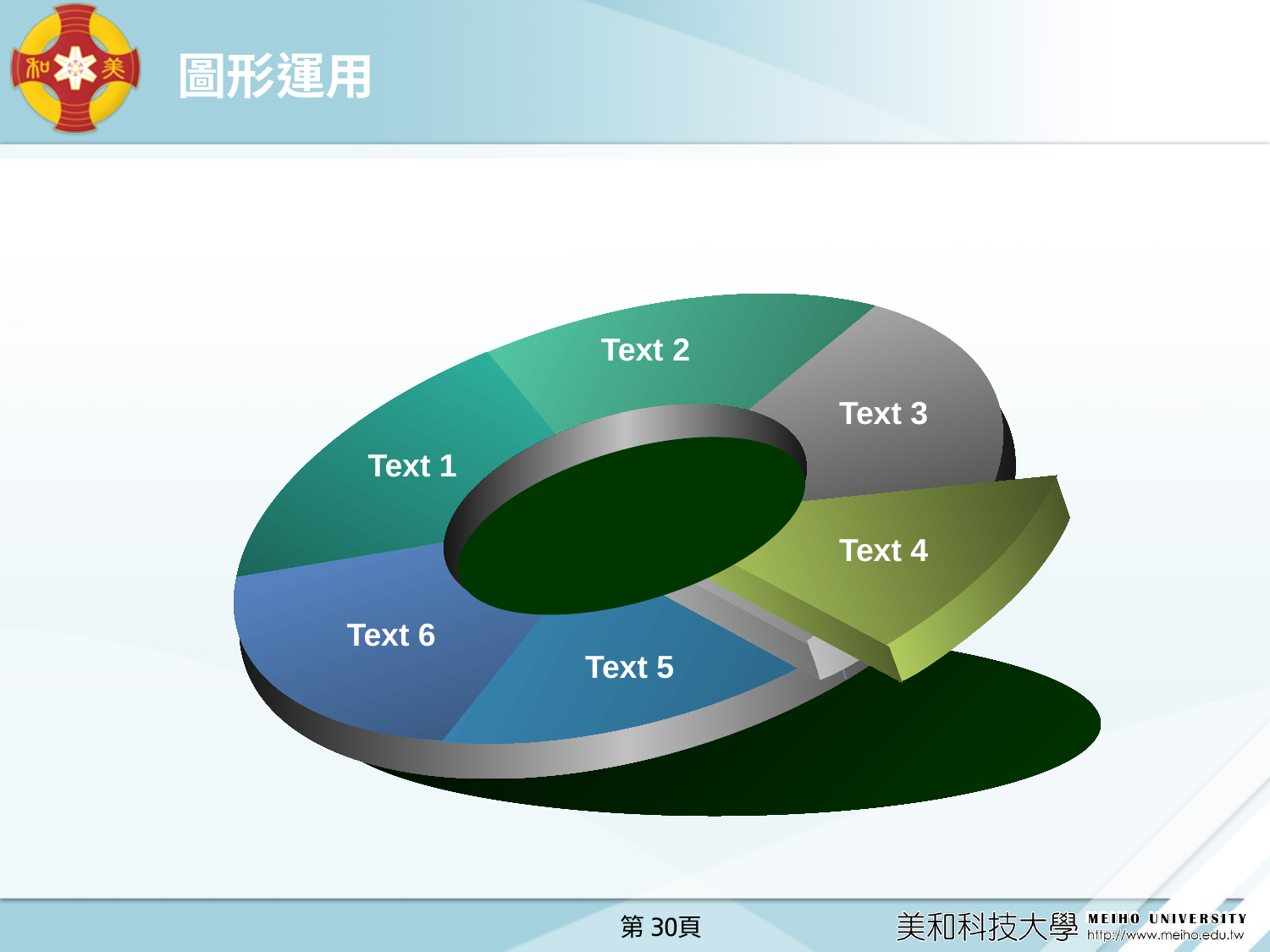

# 圖形運用

Text 2

Text 3

Text 1

Text 4

Text 6

Text 5